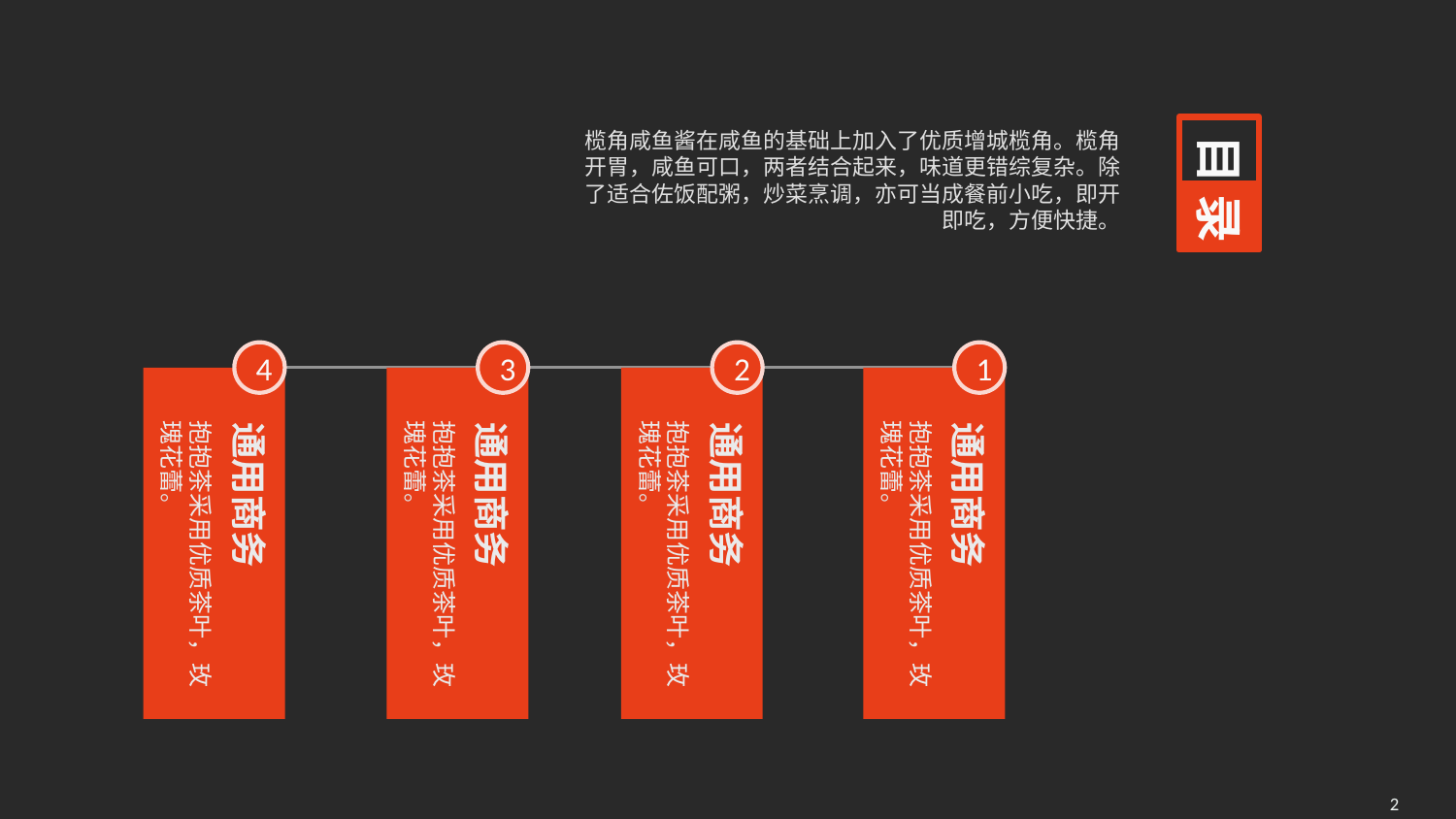

目 录

榄角咸鱼酱在咸鱼的基础上加入了优质增城榄角。榄角开胃，咸鱼可口，两者结合起来，味道更错综复杂。除了适合佐饭配粥，炒菜烹调，亦可当成餐前小吃，即开即吃，方便快捷。
4
3
2
1

通用商务
抱抱茶采用优质茶叶，玫瑰花蕾。
通用商务
抱抱茶采用优质茶叶，玫瑰花蕾。
通用商务
抱抱茶采用优质茶叶，玫瑰花蕾。
通用商务
抱抱茶采用优质茶叶，玫瑰花蕾。